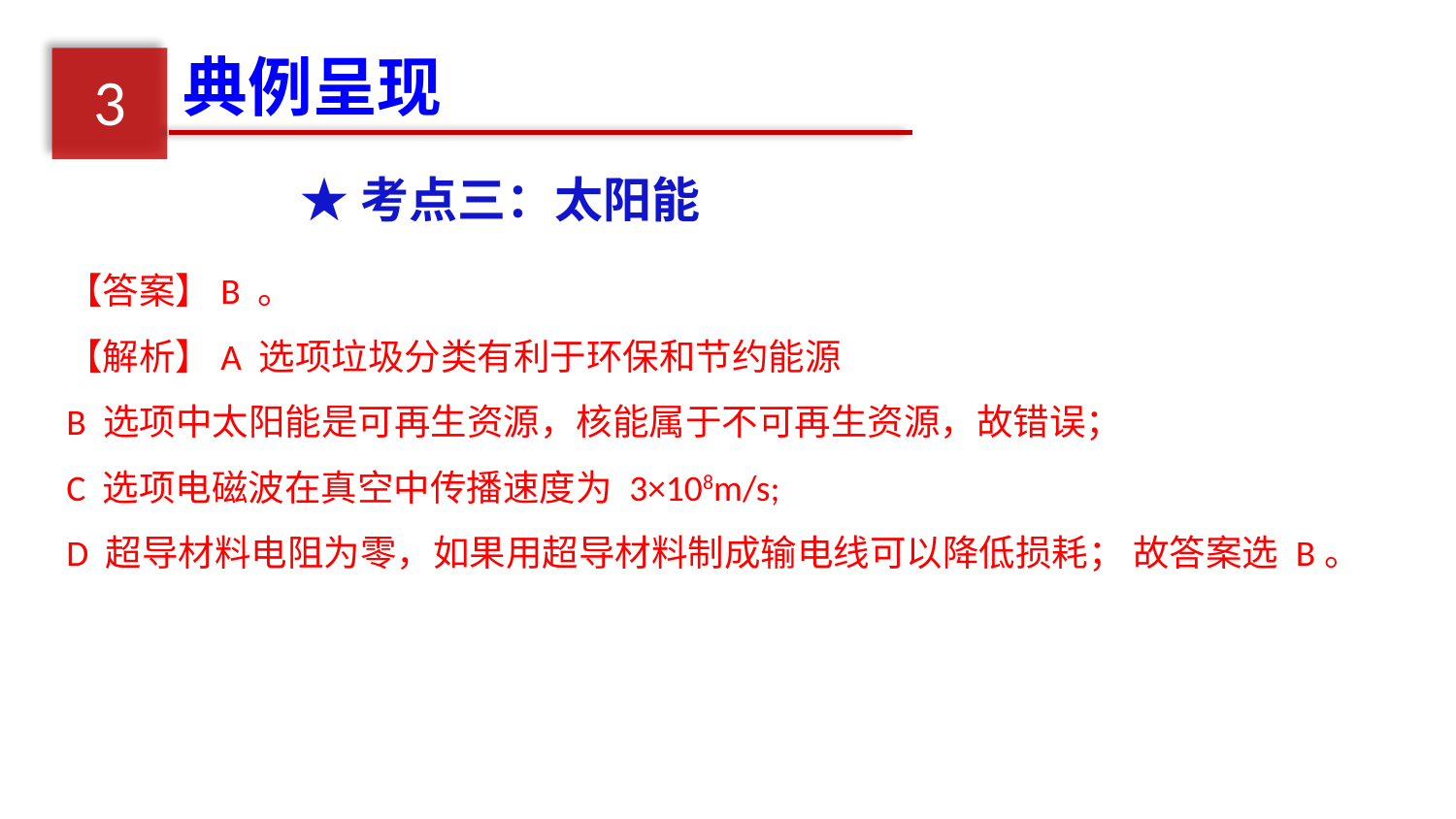

典例呈现

3
★考点三：太阳能
【答案】B 。
【解析】A 选项垃圾分类有利于环保和节约能源
B 选项中太阳能是可再生资源，核能属于不可再生资源，故错误；
C 选项电磁波在真空中传播速度为 3×108m/s;
D 超导材料电阻为零，如果用超导材料制成输电线可以降低损耗； 故答案选 B。